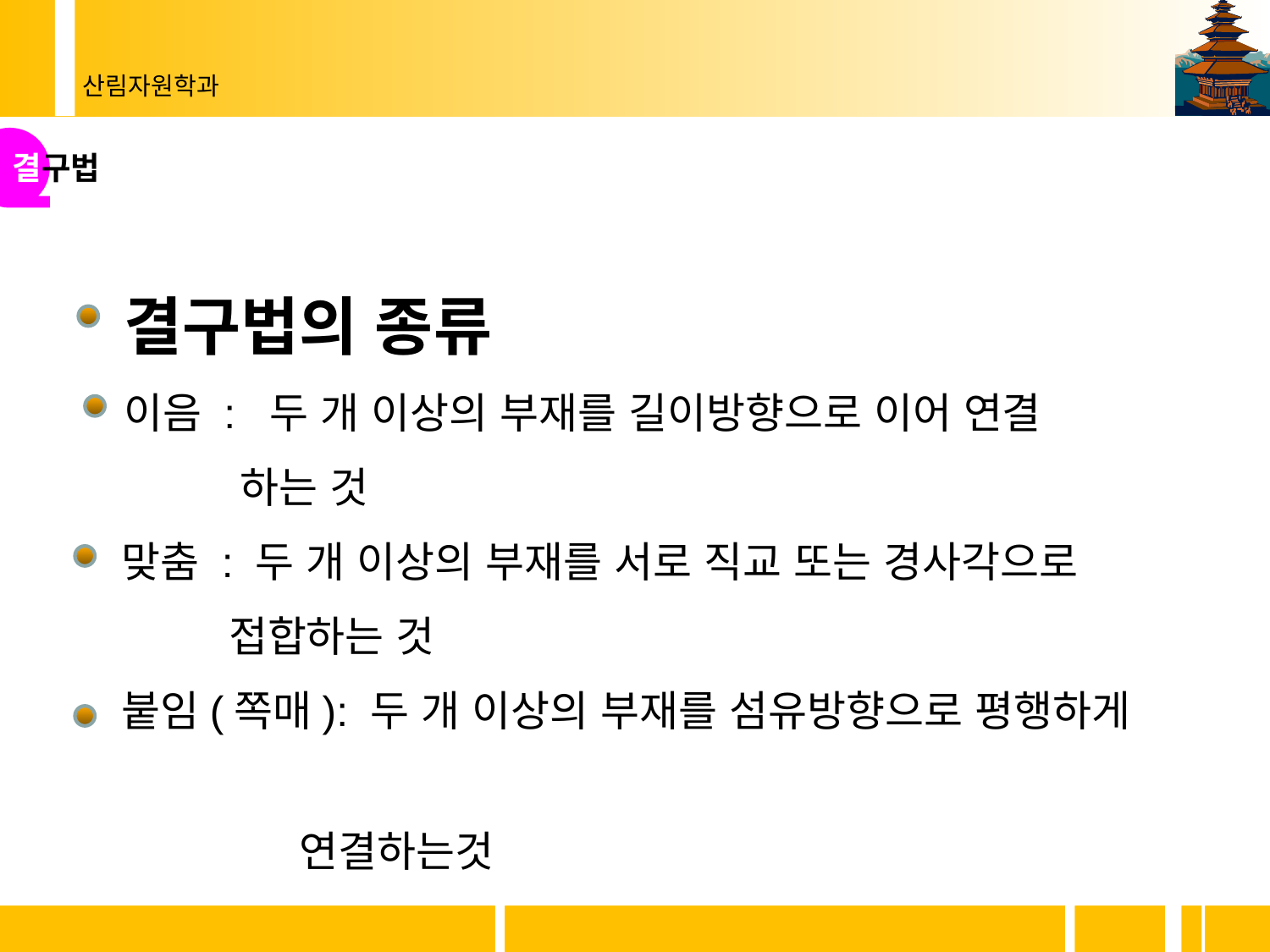

결구법
결구법의 종류
      이음 :  두 개 이상의 부재를 길이방향으로 이어 연결
             하는 것
   맞춤 : 두 개 이상의 부재를 서로 직교 또는 경사각으로
            접합하는 것
   붙임(쪽매): 두 개 이상의 부재를 섬유방향으로 평행하게
                  연결하는것

14